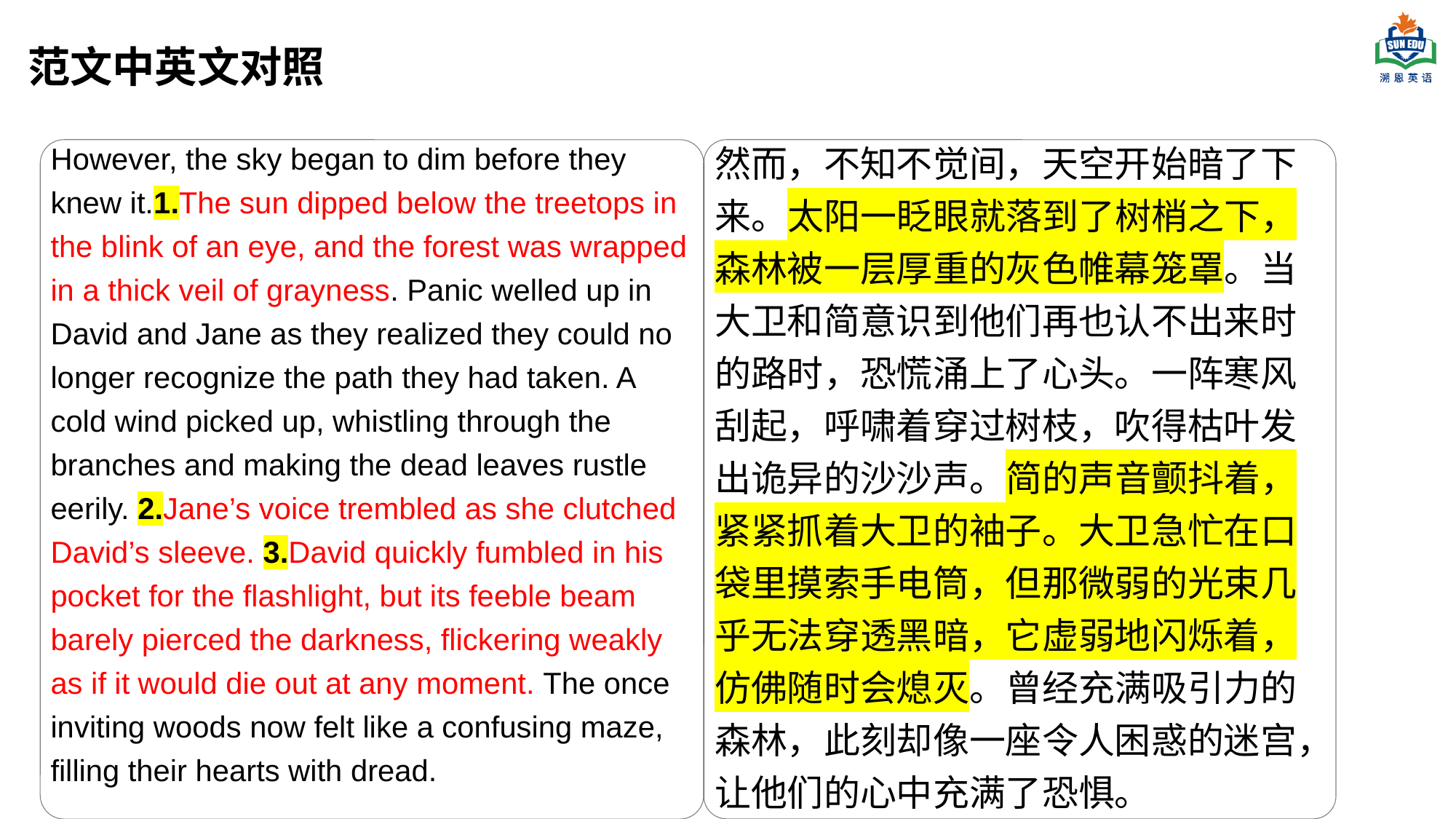

# 范文中英文对照
However, the sky began to dim before they knew it.1.The sun dipped below the treetops in the blink of an eye, and the forest was wrapped in a thick veil of grayness. Panic welled up in David and Jane as they realized they could no longer recognize the path they had taken. A cold wind picked up, whistling through the branches and making the dead leaves rustle eerily. 2.Jane’s voice trembled as she clutched David’s sleeve. 3.David quickly fumbled in his pocket for the flashlight, but its feeble beam barely pierced the darkness, flickering weakly as if it would die out at any moment. The once inviting woods now felt like a confusing maze, filling their hearts with dread.

然而，不知不觉间，天空开始暗了下来。太阳一眨眼就落到了树梢之下，森林被一层厚重的灰色帷幕笼罩。当大卫和简意识到他们再也认不出来时的路时，恐慌涌上了心头。一阵寒风刮起，呼啸着穿过树枝，吹得枯叶发出诡异的沙沙声。简的声音颤抖着，紧紧抓着大卫的袖子。大卫急忙在口袋里摸索手电筒，但那微弱的光束几乎无法穿透黑暗，它虚弱地闪烁着，仿佛随时会熄灭。曾经充满吸引力的森林，此刻却像一座令人困惑的迷宫，让他们的心中充满了恐惧。